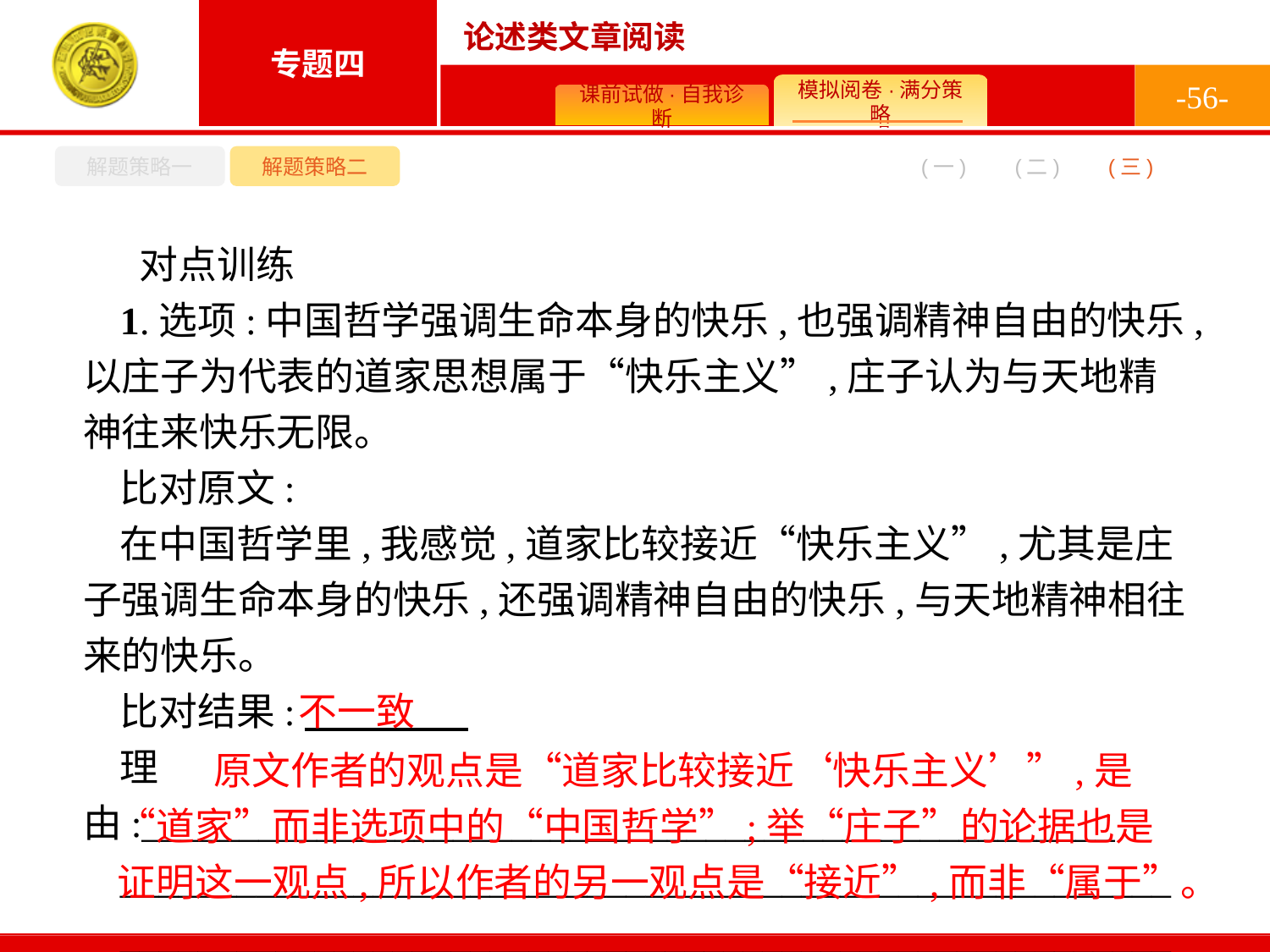

-56-
解题策略一
解题策略二
(二)
(一)
(三)
对点训练
1.选项:中国哲学强调生命本身的快乐,也强调精神自由的快乐,以庄子为代表的道家思想属于“快乐主义”,庄子认为与天地精神往来快乐无限。
比对原文:
在中国哲学里,我感觉,道家比较接近“快乐主义”,尤其是庄子强调生命本身的快乐,还强调精神自由的快乐,与天地精神相往来的快乐。
比对结果:
理由:__________________________________________________
______________________________________________________
______________________________________________________
不一致
          原文作者的观点是“道家比较接近‘快乐主义’”,是“道家”而非选项中的“中国哲学”;举“庄子”的论据也是证明这一观点,所以作者的另一观点是“接近”,而非“属于”。